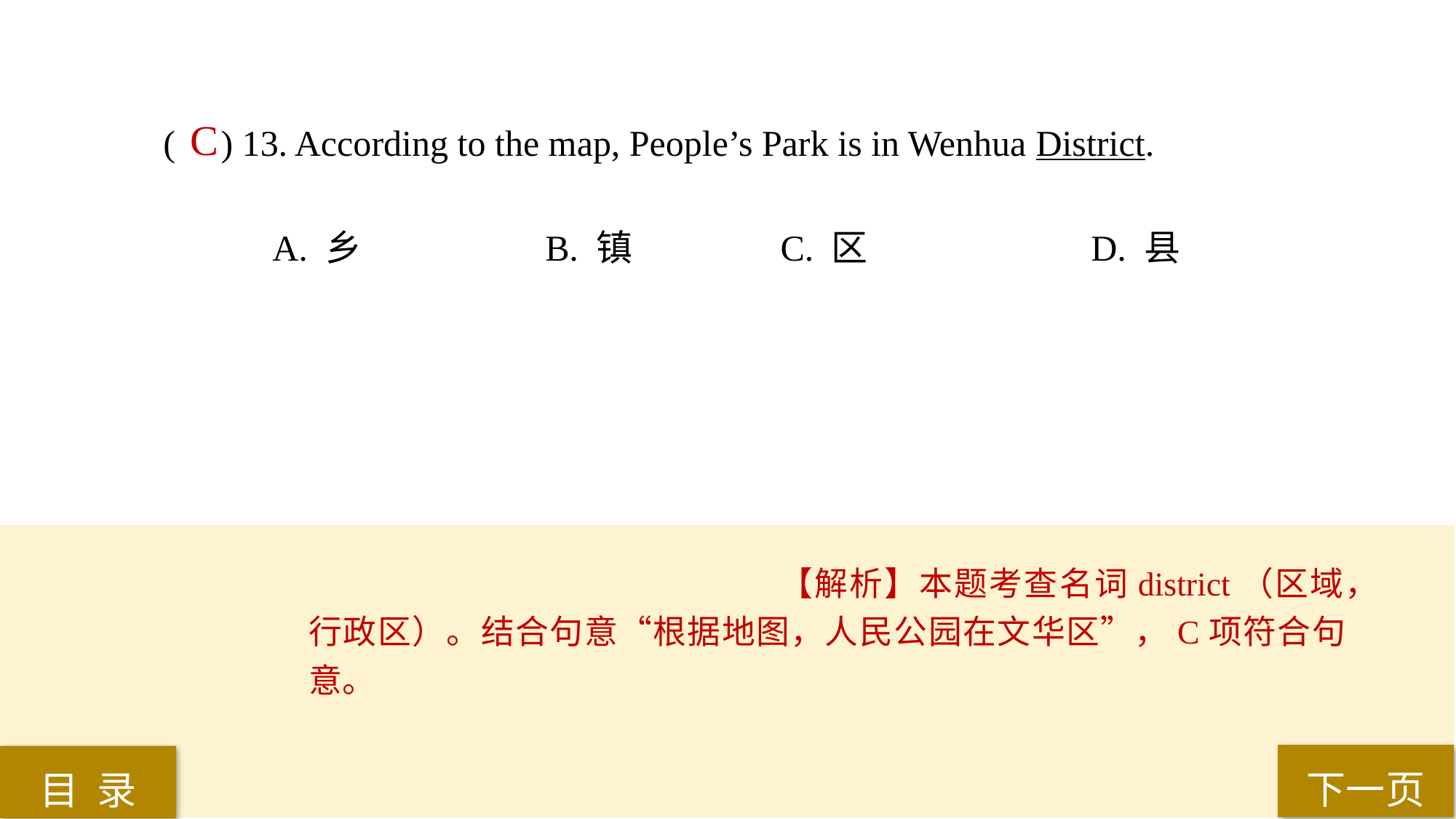

(     ) 13. According to the map, People’s Park is in Wenhua District.

A. 乡 		B. 镇		 C. 区 		D. 县
C
【解析】本题考查名词district（区域，行政区）。结合句意“根据地图，人民公园在文华区”，C项符合句意。